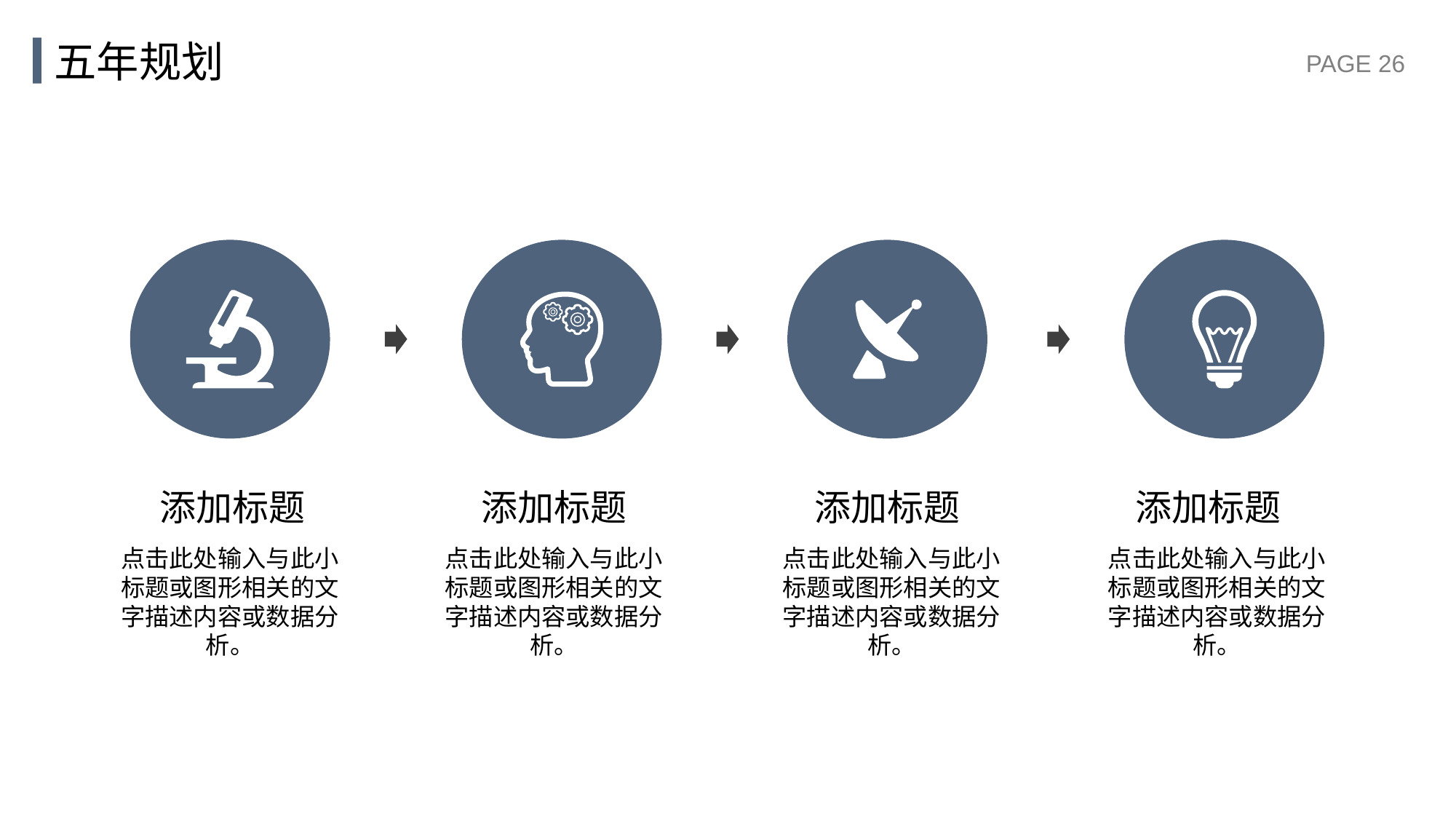

# 五年规划

添加标题
添加标题
添加标题
添加标题
点击此处输入与此小标题或图形相关的文字描述内容或数据分析。
点击此处输入与此小标题或图形相关的文字描述内容或数据分析。
点击此处输入与此小标题或图形相关的文字描述内容或数据分析。
点击此处输入与此小标题或图形相关的文字描述内容或数据分析。